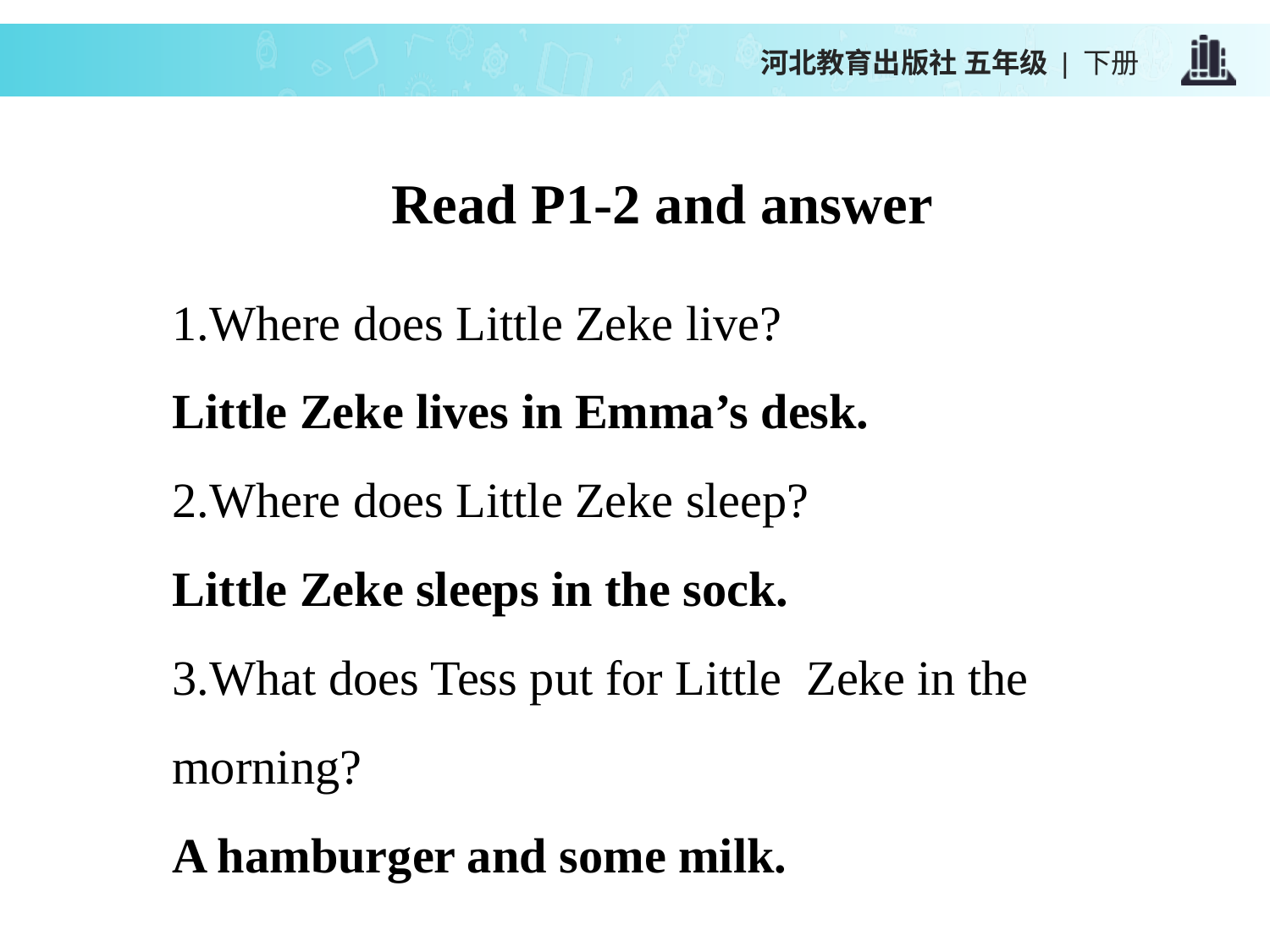

河北教育出版社 五年级 | 下册

Read P1-2 and answer
1.Where does Little Zeke live?
Little Zeke lives in Emma’s desk.
2.Where does Little Zeke sleep?
Little Zeke sleeps in the sock.
3.What does Tess put for Little  Zeke in the morning?
A hamburger and some milk.